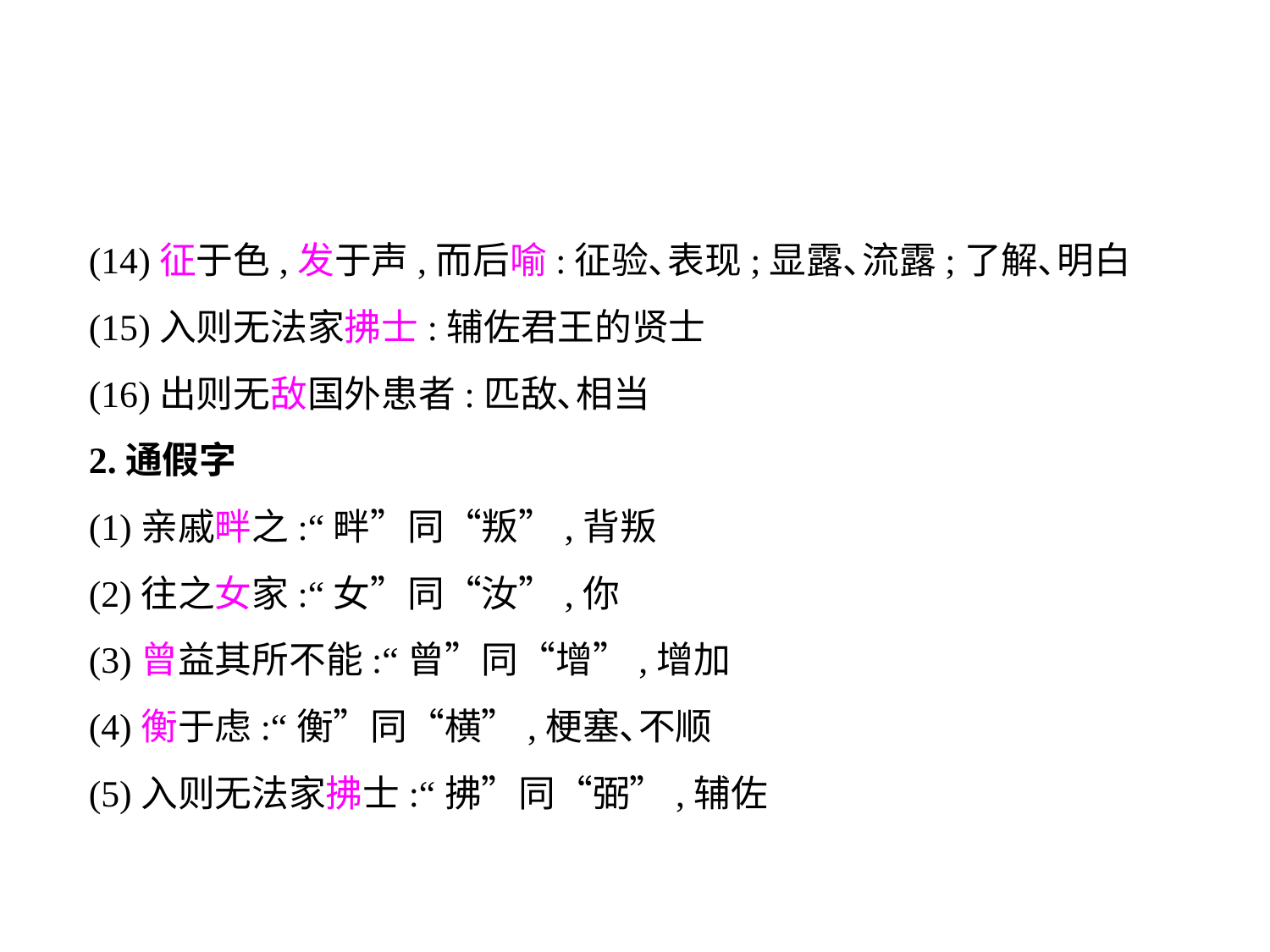

(14)征于色,发于声,而后喻:征验､表现;显露､流露;了解､明白
(15)入则无法家拂士:辅佐君王的贤士
(16)出则无敌国外患者:匹敌､相当
2.通假字
(1)亲戚畔之:“畔”同“叛”,背叛
(2)往之女家:“女”同“汝”,你
(3)曾益其所不能:“曾”同“增”,增加
(4)衡于虑:“衡”同“横”,梗塞､不顺
(5)入则无法家拂士:“拂”同“弼”,辅佐